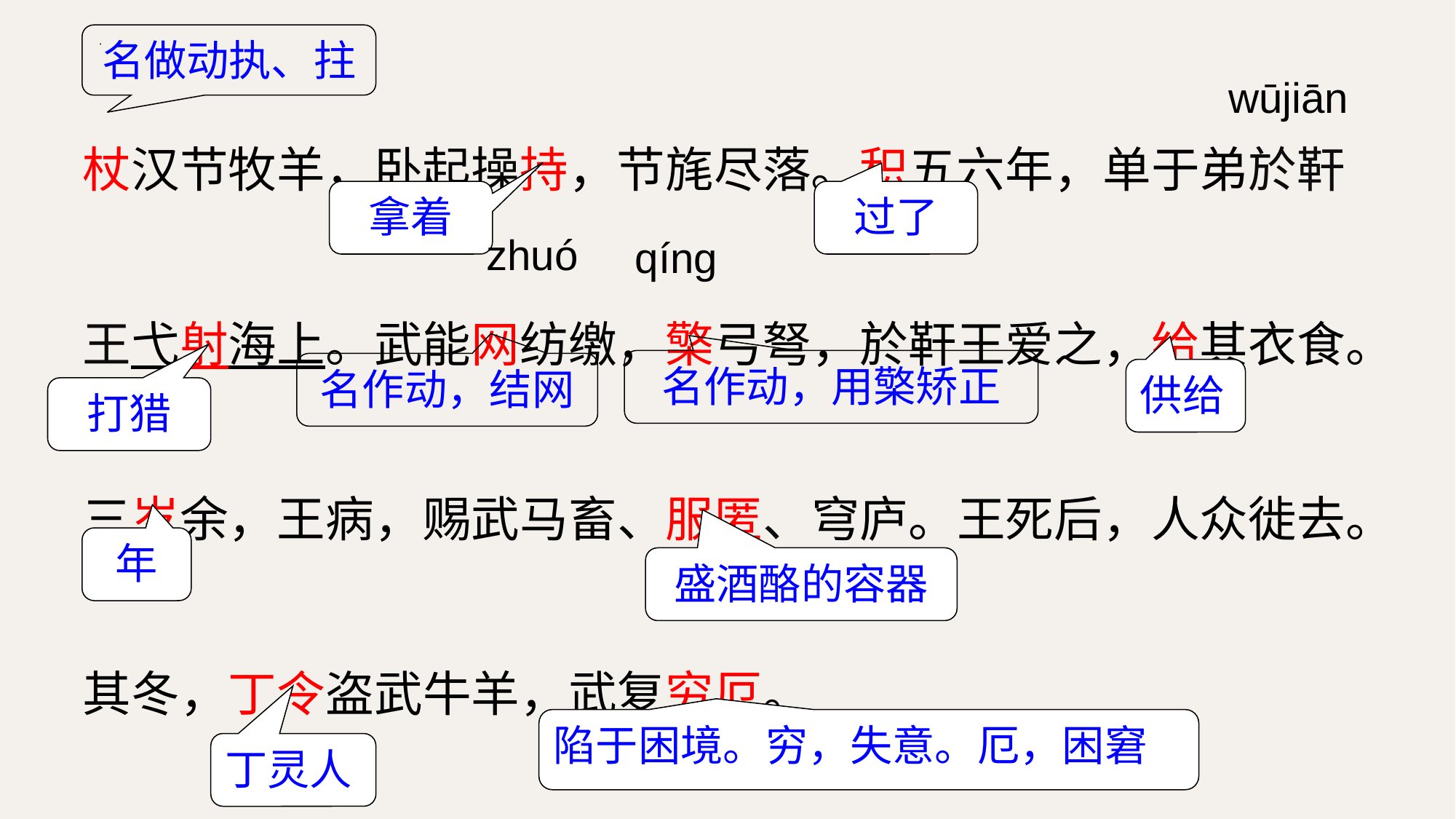

杖汉节牧羊，卧起操持，节旄尽落。积五六年，单于弟於靬王弋射海上。武能网纺缴，檠弓弩，於靬王爱之，给其衣食。三岁余，王病，赐武马畜、服匿、穹庐。王死后，人众徙去。其冬，丁令盗武牛羊，武复穷厄。
名做动执、拄
wūjiān
拿着
过了
zhuó
qíng
名作动，用檠矫正
名作动，结网
供给
打猎
年
盛酒酪的容器
陷于困境。穷，失意。厄，困窘
丁灵人